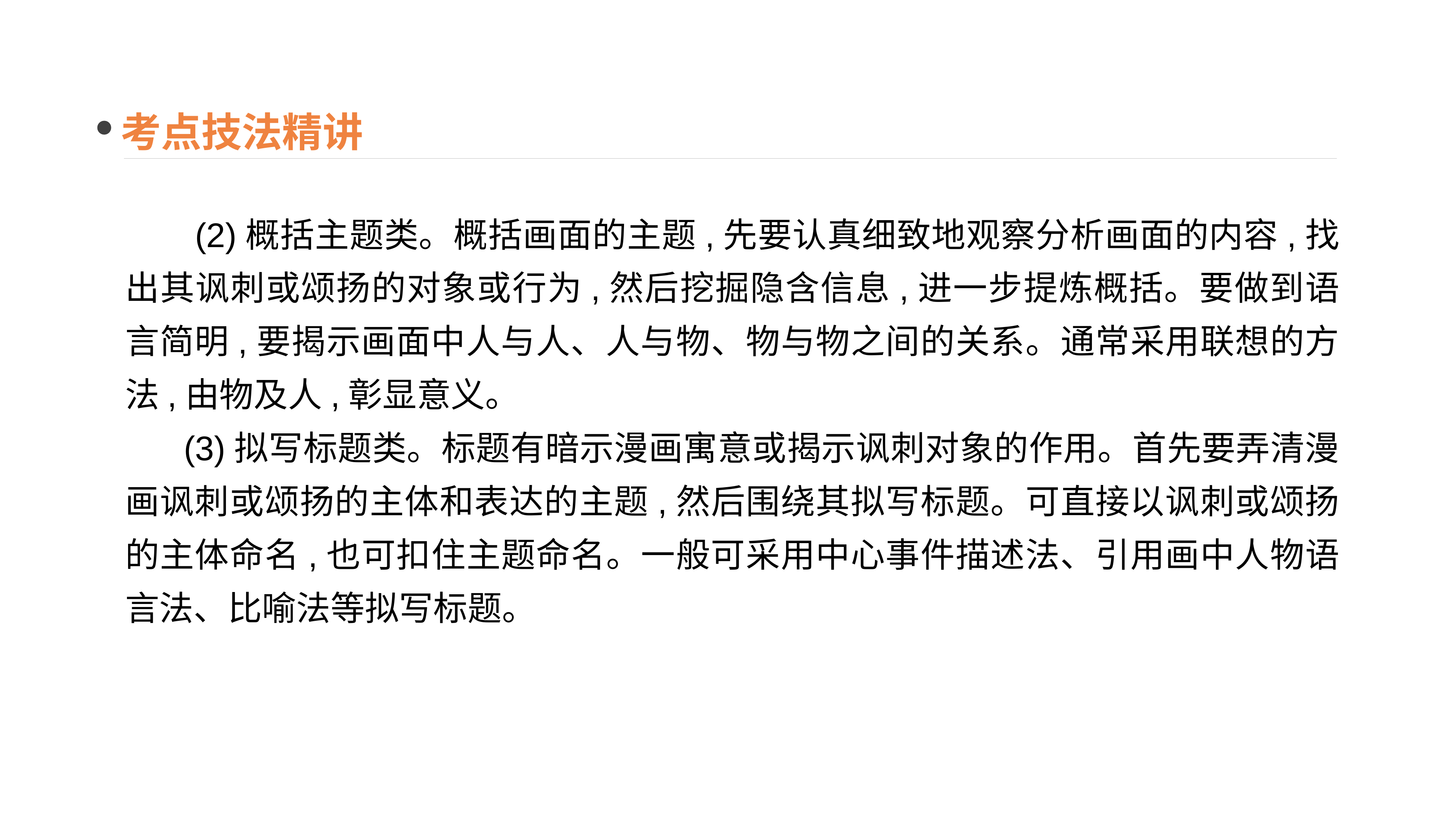

考点技法精讲

       (2)概括主题类。概括画面的主题,先要认真细致地观察分析画面的内容,找出其讽刺或颂扬的对象或行为,然后挖掘隐含信息,进一步提炼概括。要做到语言简明,要揭示画面中人与人、人与物、物与物之间的关系。通常采用联想的方法,由物及人,彰显意义。
      (3)拟写标题类。标题有暗示漫画寓意或揭示讽刺对象的作用。首先要弄清漫画讽刺或颂扬的主体和表达的主题,然后围绕其拟写标题。可直接以讽刺或颂扬的主体命名,也可扣住主题命名。一般可采用中心事件描述法、引用画中人物语言法、比喻法等拟写标题。